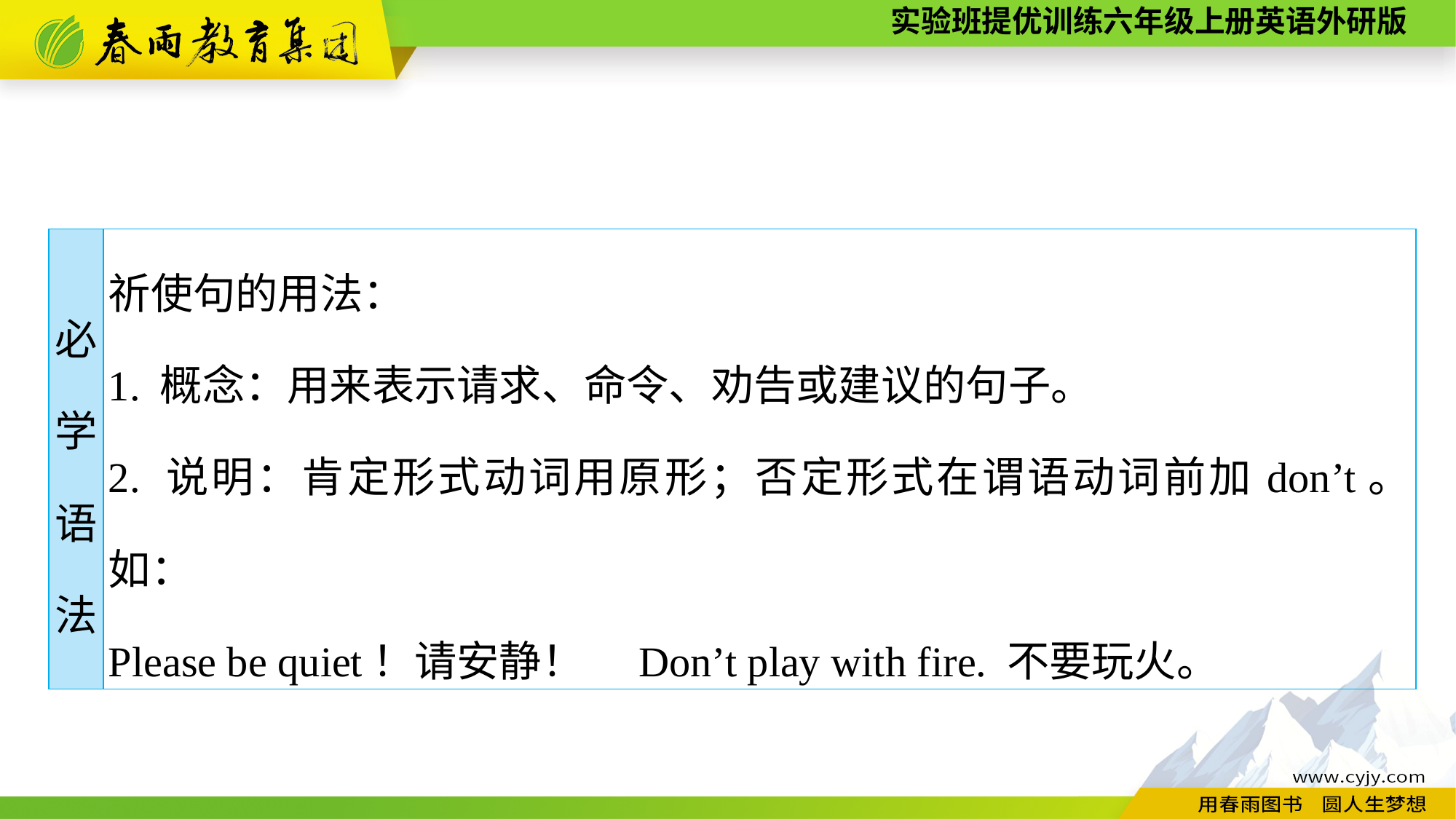

| 必 学 语 法 | 祈使句的用法： 1. 概念：用来表示请求、命令、劝告或建议的句子。 2. 说明：肯定形式动词用原形；否定形式在谓语动词前加don’t。如： Please be quiet！请安静！　Don’t play with fire. 不要玩火。 |
| --- | --- |